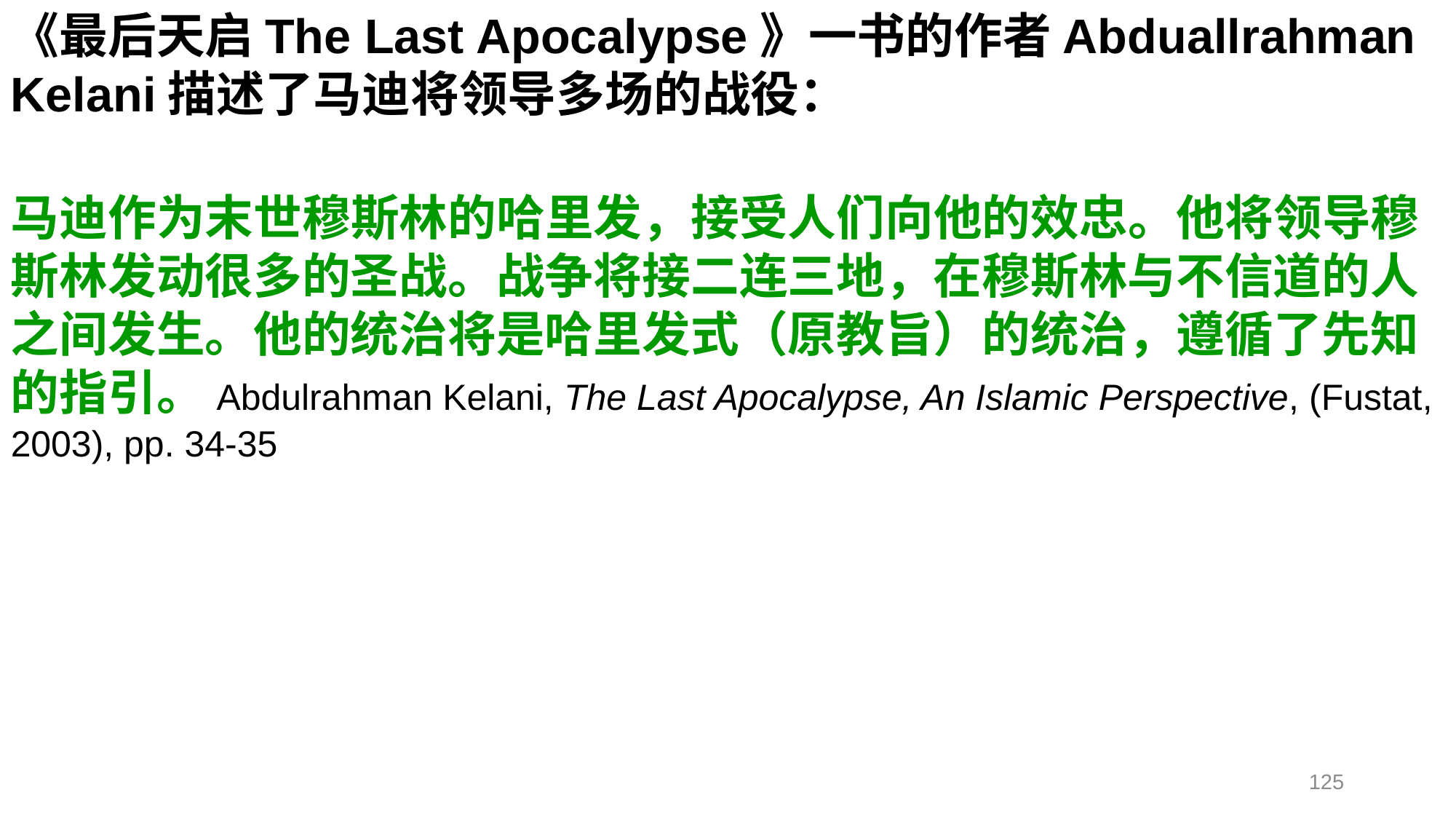

《最后天启The Last Apocalypse》一书的作者Abduallrahman Kelani描述了马迪将领导多场的战役：

马迪作为末世穆斯林的哈里发，接受人们向他的效忠。他将领导穆斯林发动很多的圣战。战争将接二连三地，在穆斯林与不信道的人之间发生。他的统治将是哈里发式（原教旨）的统治，遵循了先知的指引。Abdulrahman Kelani, The Last Apocalypse, An Islamic Perspective, (Fustat, 2003), pp. 34-35

125